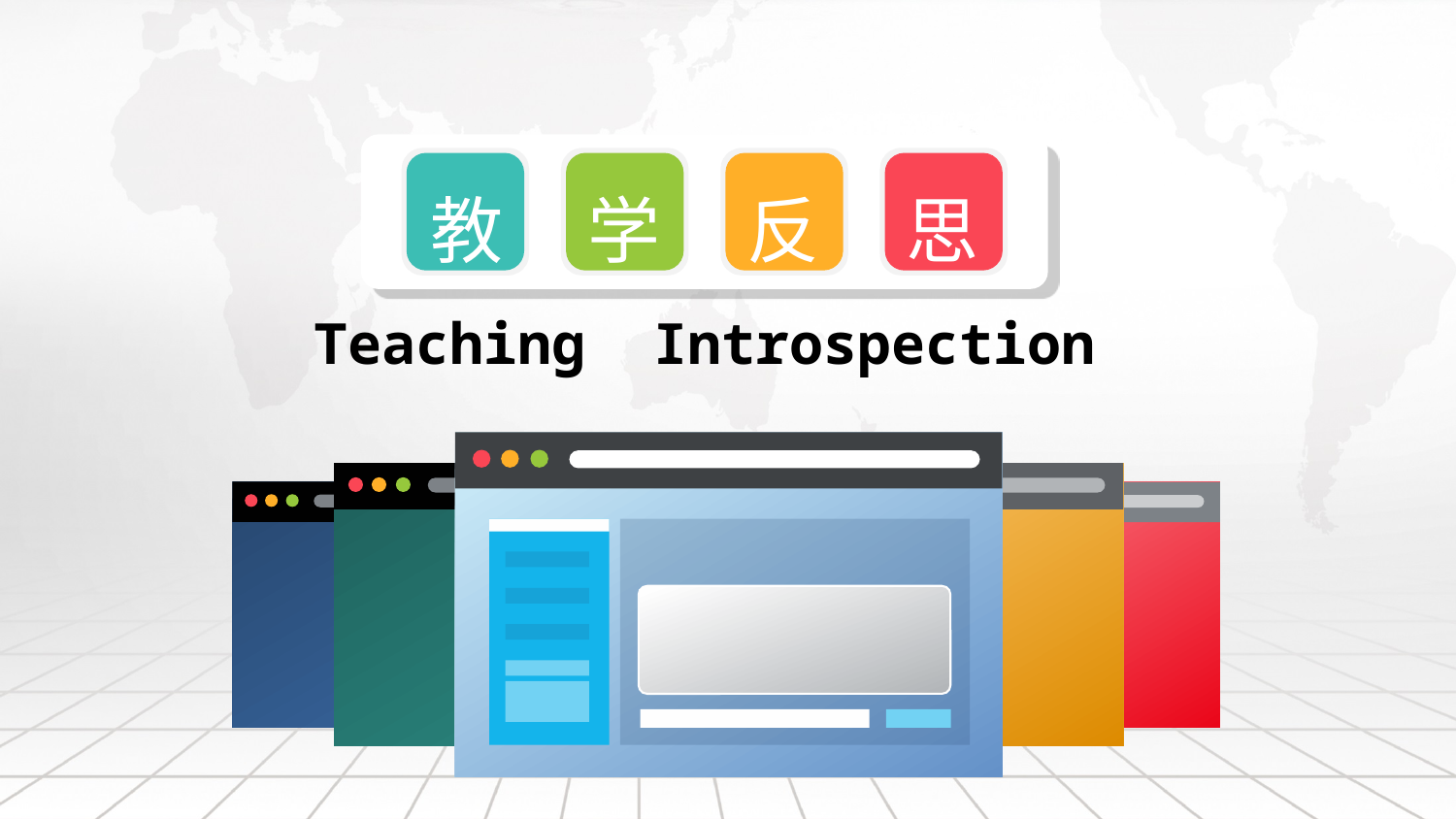

延迟符

教
学
反
思
Teaching  Introspection